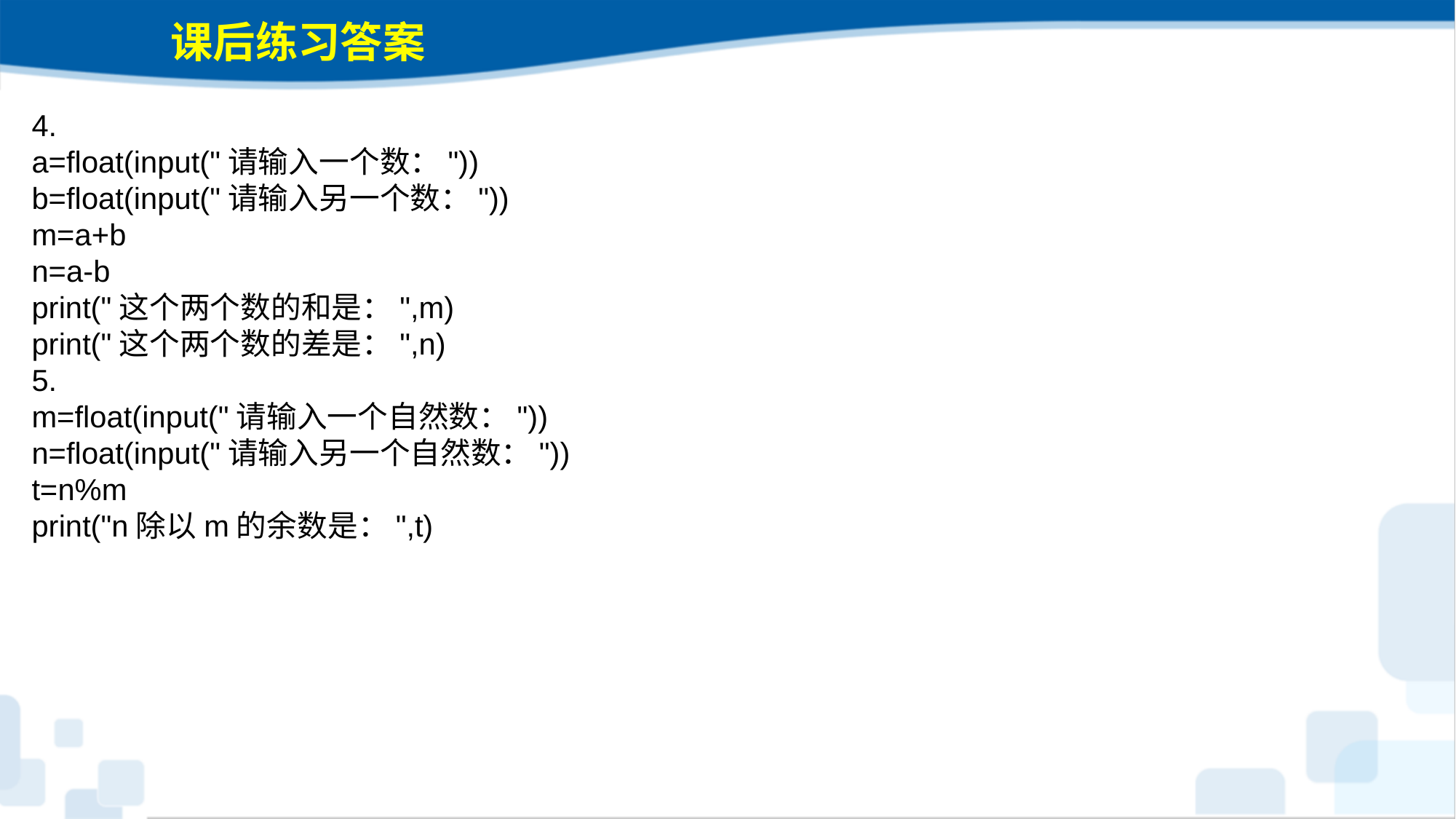

课后练习答案
4.
a=float(input("请输入一个数："))
b=float(input("请输入另一个数："))
m=a+b
n=a-b
print("这个两个数的和是：",m)
print("这个两个数的差是：",n)
5.
m=float(input("请输入一个自然数："))
n=float(input("请输入另一个自然数："))
t=n%m
print("n除以m的余数是：",t)